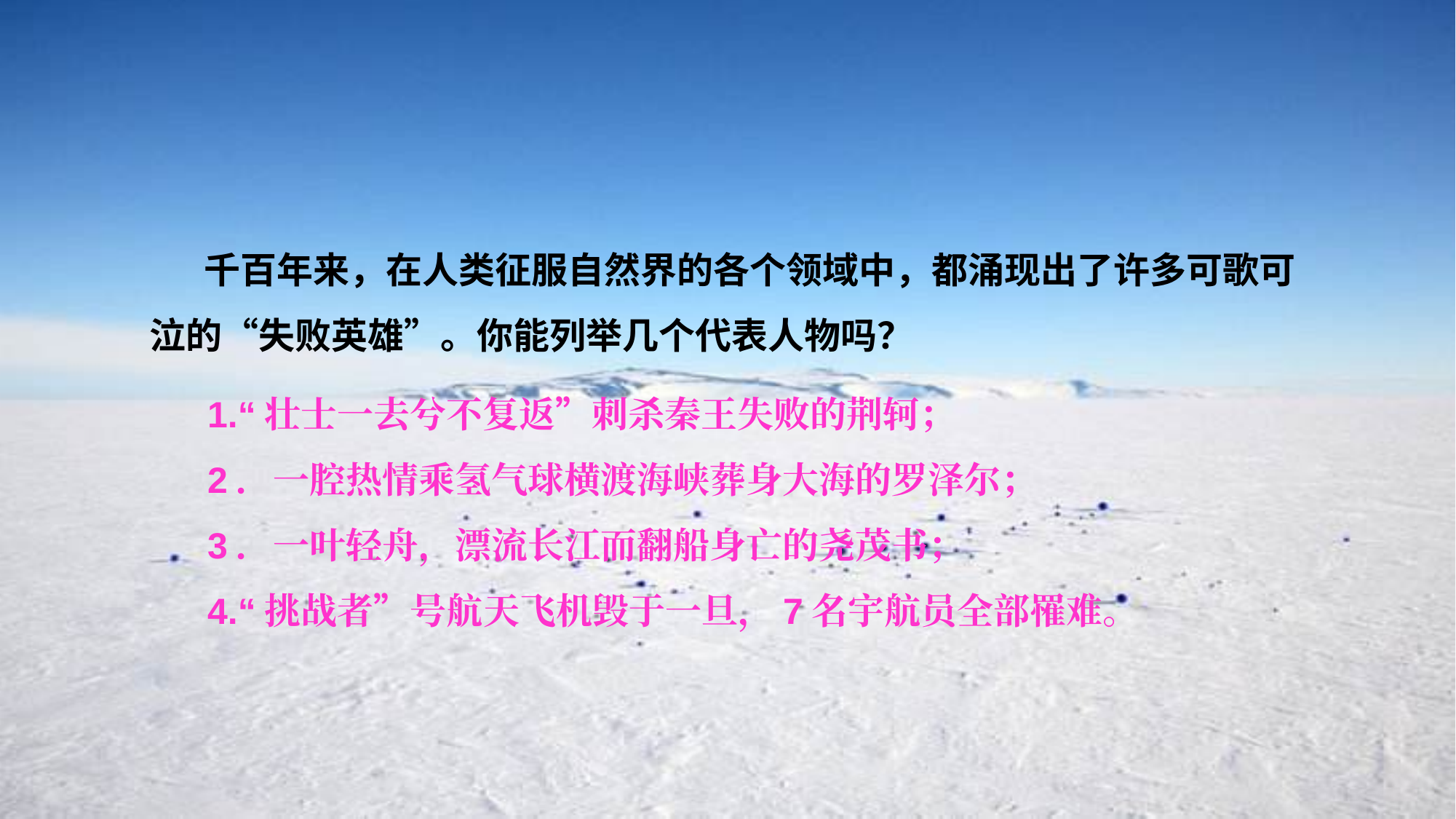

#

千百年来，在人类征服自然界的各个领域中，都涌现出了许多可歌可泣的“失败英雄”。你能列举几个代表人物吗？
1.“壮士一去兮不复返”刺杀秦王失败的荆轲；
2．一腔热情乘氢气球横渡海峡葬身大海的罗泽尔；
3．一叶轻舟，漂流长江而翻船身亡的尧茂书；
4.“挑战者”号航天飞机毁于一旦，7名宇航员全部罹难。